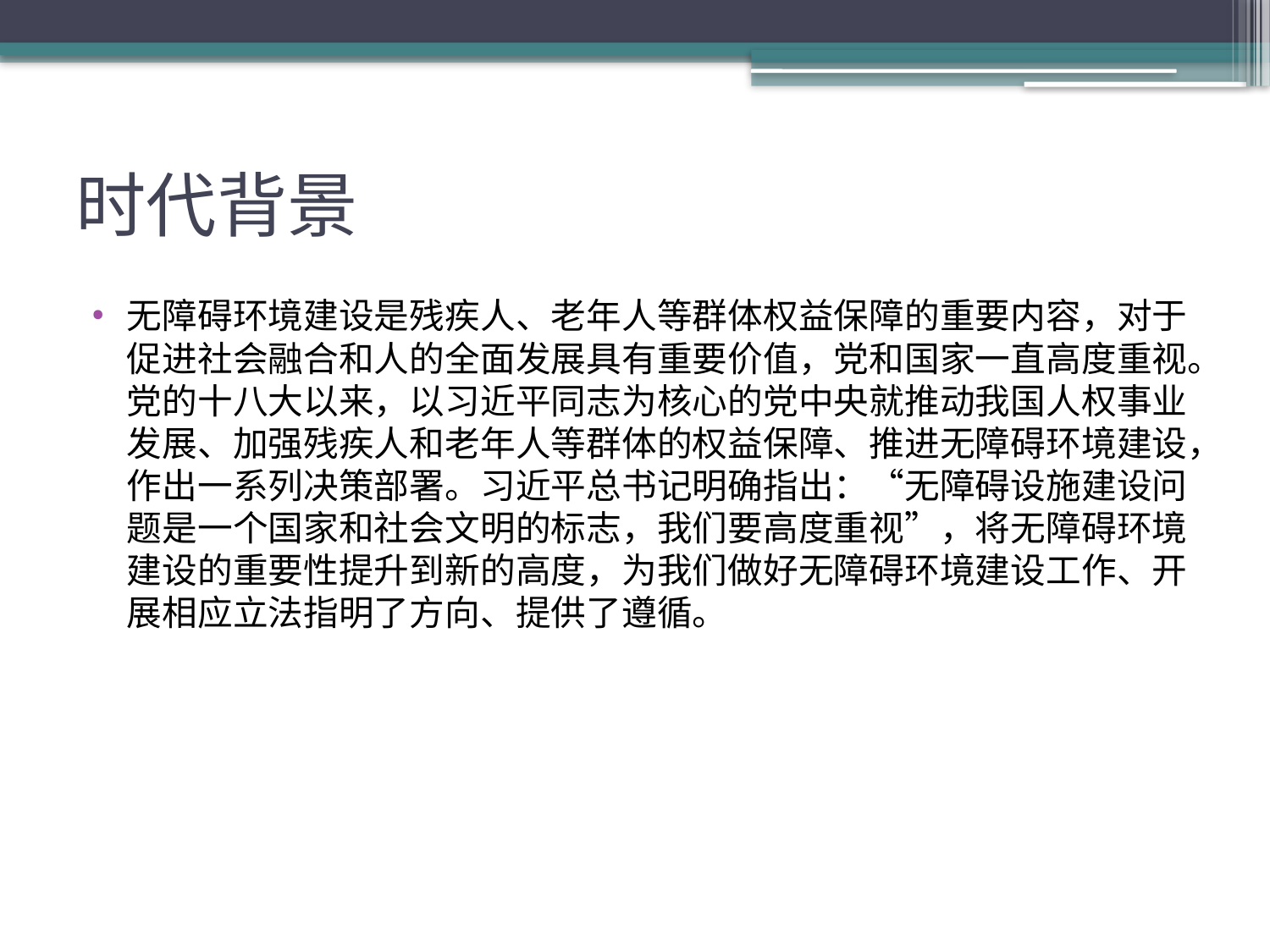

# 时代背景
无障碍环境建设是残疾人、老年人等群体权益保障的重要内容，对于促进社会融合和人的全面发展具有重要价值，党和国家一直高度重视。党的十八大以来，以习近平同志为核心的党中央就推动我国人权事业发展、加强残疾人和老年人等群体的权益保障、推进无障碍环境建设，作出一系列决策部署。习近平总书记明确指出：“无障碍设施建设问题是一个国家和社会文明的标志，我们要高度重视”，将无障碍环境建设的重要性提升到新的高度，为我们做好无障碍环境建设工作、开展相应立法指明了方向、提供了遵循。